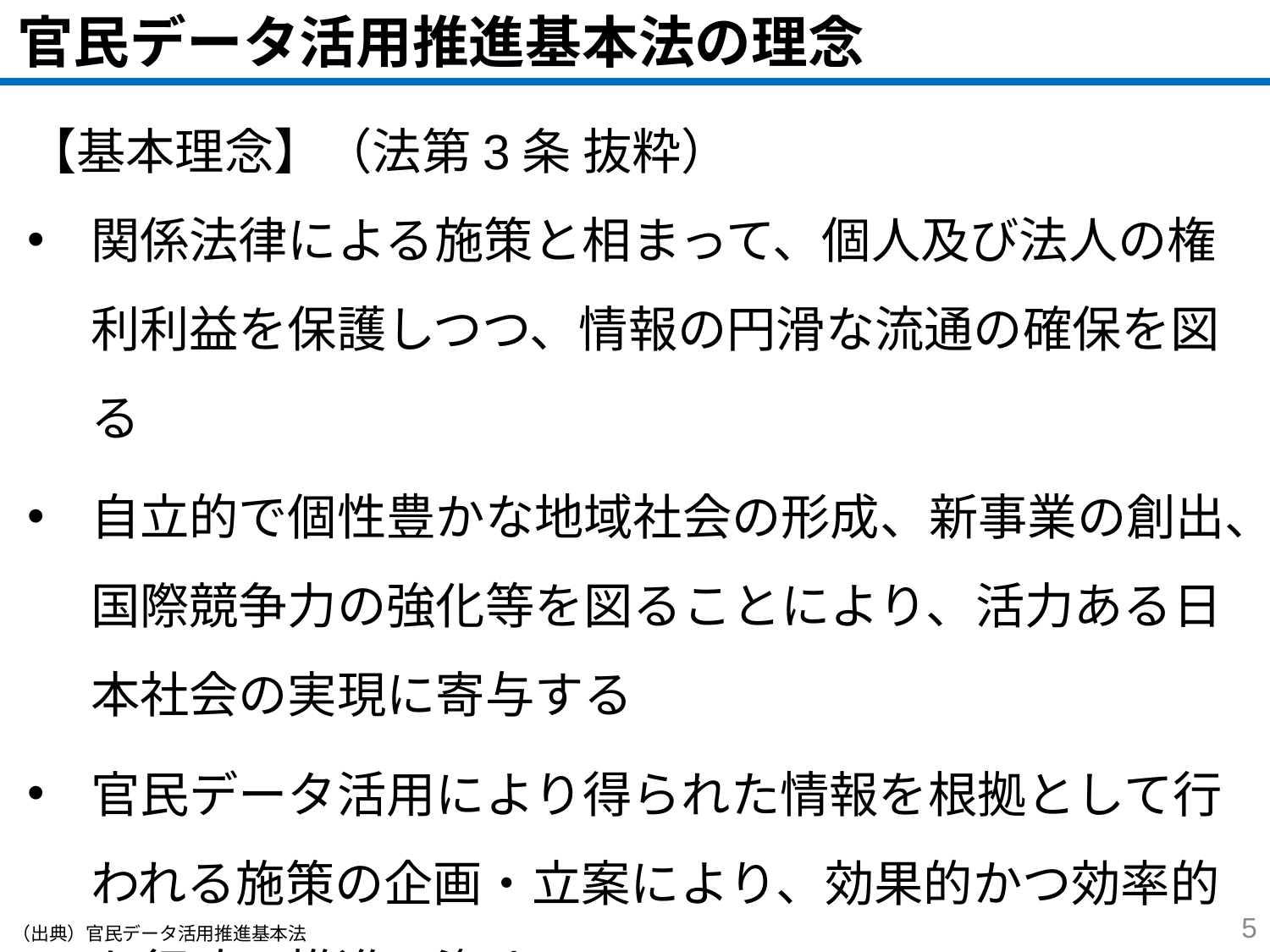

官民データ活用推進基本法の理念
【基本理念】（法第3条 抜粋）
関係法律による施策と相まって、個人及び法人の権利利益を保護しつつ、情報の円滑な流通の確保を図る
自立的で個性豊かな地域社会の形成、新事業の創出、国際競争力の強化等を図ることにより、活力ある日本社会の実現に寄与する
官民データ活用により得られた情報を根拠として行われる施策の企画・立案により、効果的かつ効率的な行政の推進に資する
5
（出典）官民データ活用推進基本法